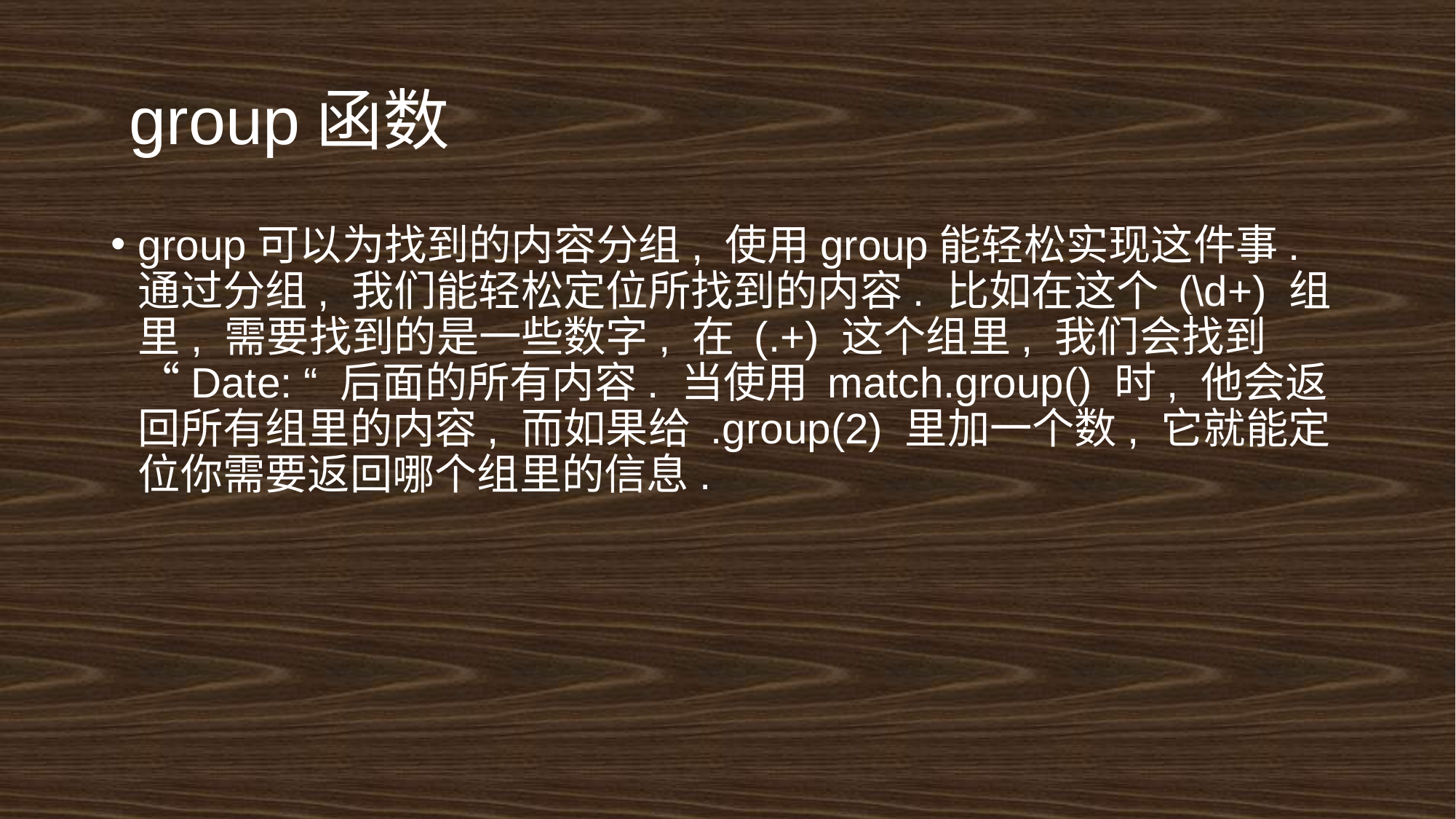

# group函数
group可以为找到的内容分组, 使用group能轻松实现这件事. 通过分组, 我们能轻松定位所找到的内容. 比如在这个 (\d+) 组里, 需要找到的是一些数字, 在 (.+) 这个组里, 我们会找到 “Date: “ 后面的所有内容. 当使用 match.group() 时, 他会返回所有组里的内容, 而如果给 .group(2) 里加一个数, 它就能定位你需要返回哪个组里的信息.